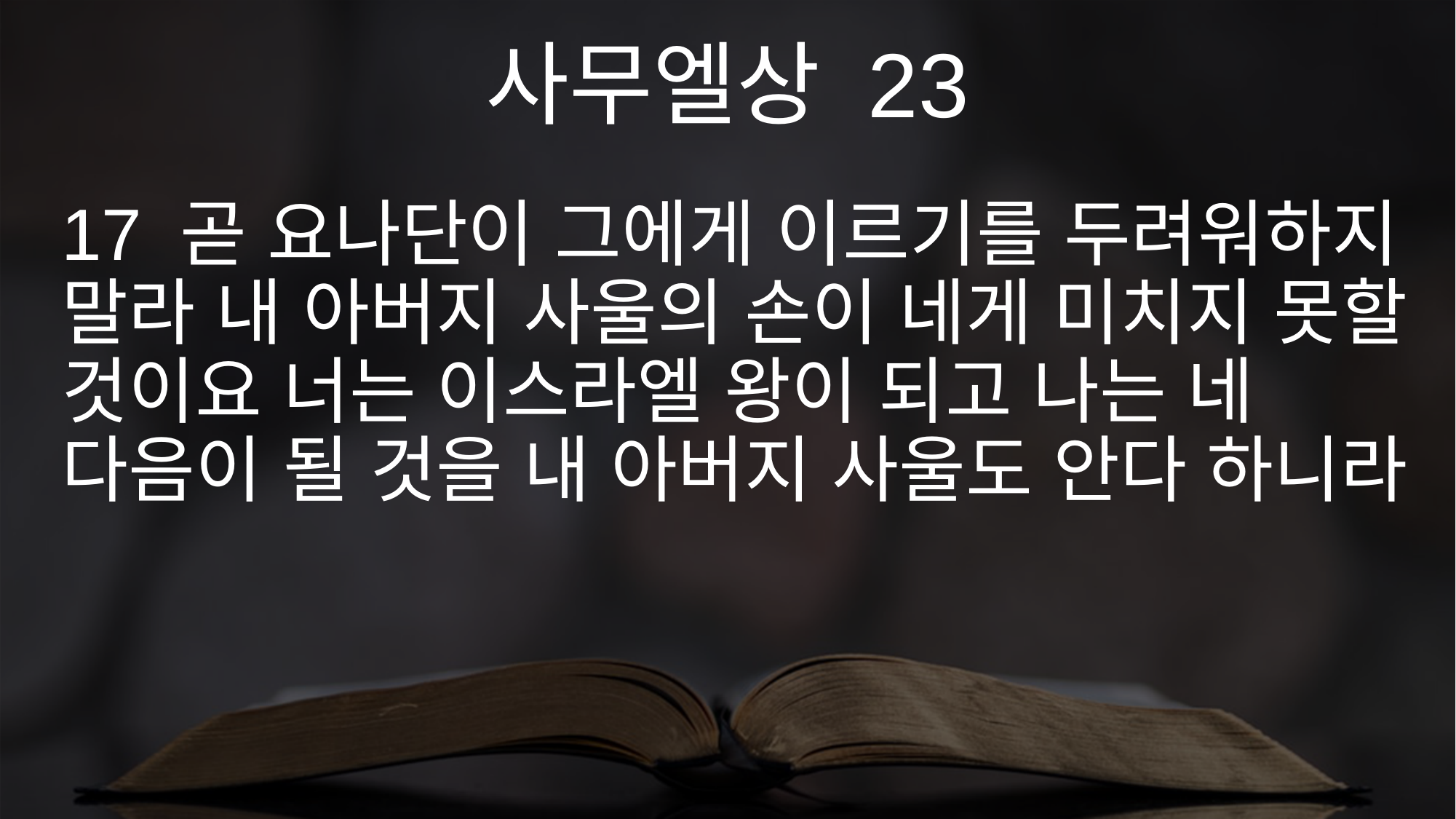

사무엘상 23
17 곧 요나단이 그에게 이르기를 두려워하지 말라 내 아버지 사울의 손이 네게 미치지 못할 것이요 너는 이스라엘 왕이 되고 나는 네 다음이 될 것을 내 아버지 사울도 안다 하니라